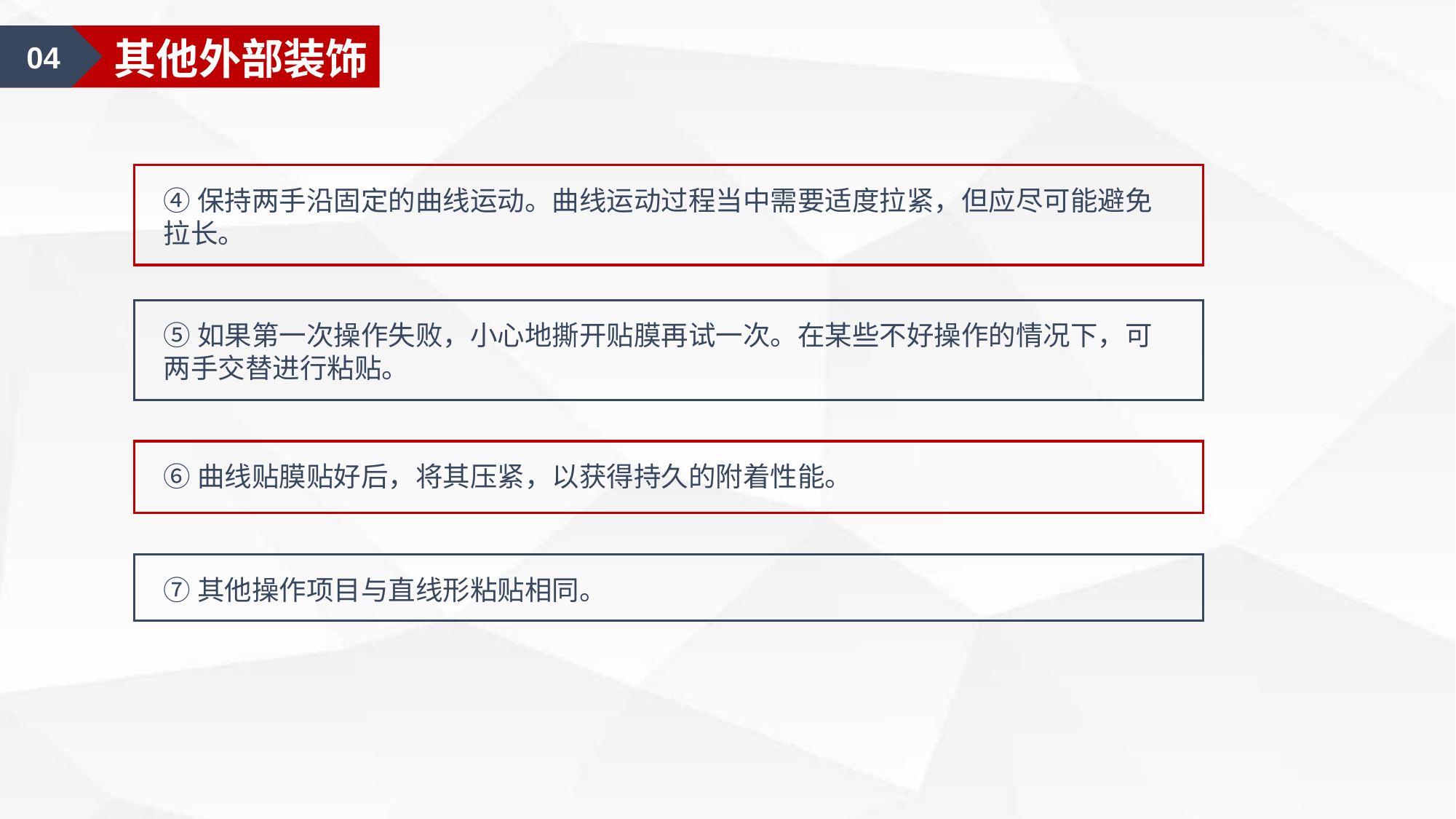

04
其他外部装饰

④保持两手沿固定的曲线运动。曲线运动过程当中需要适度拉紧，但应尽可能避免拉长。

⑤如果第一次操作失败，小心地撕开贴膜再试一次。在某些不好操作的情况下，可两手交替进行粘贴。

⑥曲线贴膜贴好后，将其压紧，以获得持久的附着性能。

⑦其他操作项目与直线形粘贴相同。